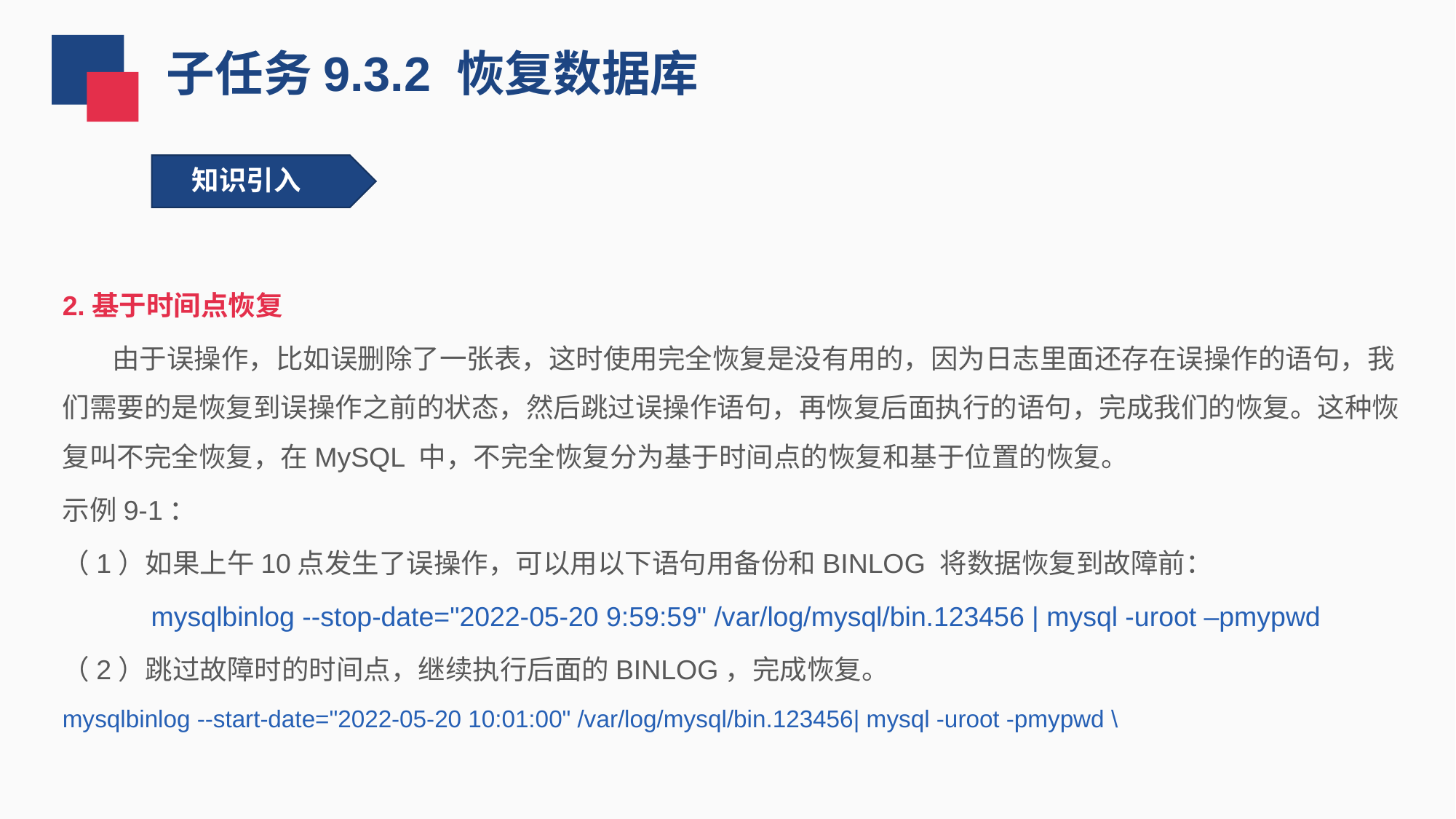

子任务9.3.2 恢复数据库

知识引入
2.基于时间点恢复
       由于误操作，比如误删除了一张表，这时使用完全恢复是没有用的，因为日志里面还存在误操作的语句，我们需要的是恢复到误操作之前的状态，然后跳过误操作语句，再恢复后面执行的语句，完成我们的恢复。这种恢复叫不完全恢复，在MySQL 中，不完全恢复分为基于时间点的恢复和基于位置的恢复。
示例9-1：
（1）如果上午10点发生了误操作，可以用以下语句用备份和BINLOG 将数据恢复到故障前：
mysqlbinlog --stop-date="2022-05-20 9:59:59" /var/log/mysql/bin.123456 | mysql -uroot –pmypwd
（2）跳过故障时的时间点，继续执行后面的BINLOG，完成恢复。
mysqlbinlog --start-date="2022-05-20 10:01:00" /var/log/mysql/bin.123456| mysql -uroot -pmypwd \